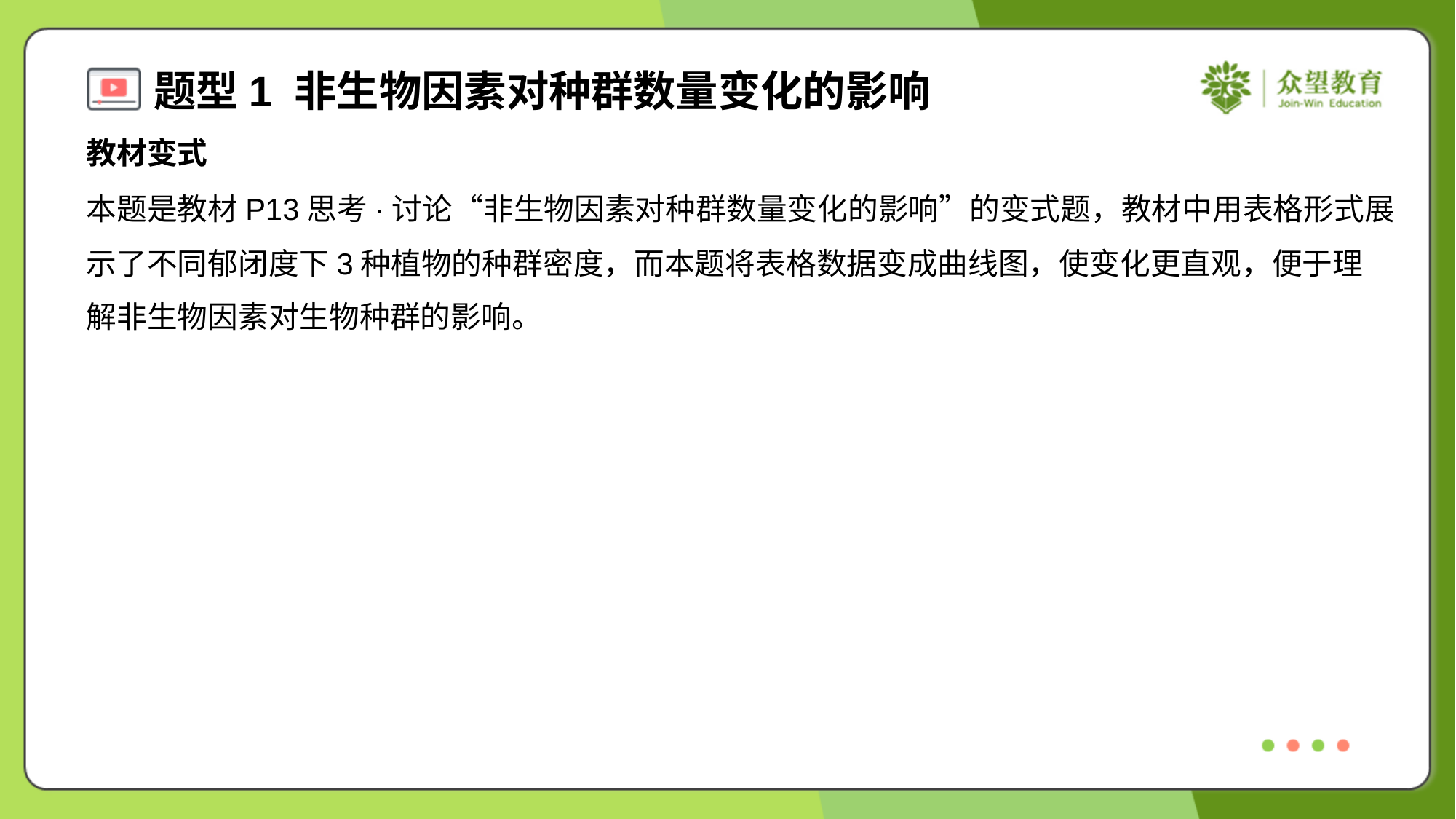

教材变式
本题是教材P13思考·讨论“非生物因素对种群数量变化的影响”的变式题，教材中用表格形式展
示了不同郁闭度下3种植物的种群密度，而本题将表格数据变成曲线图，使变化更直观，便于理
解非生物因素对生物种群的影响。